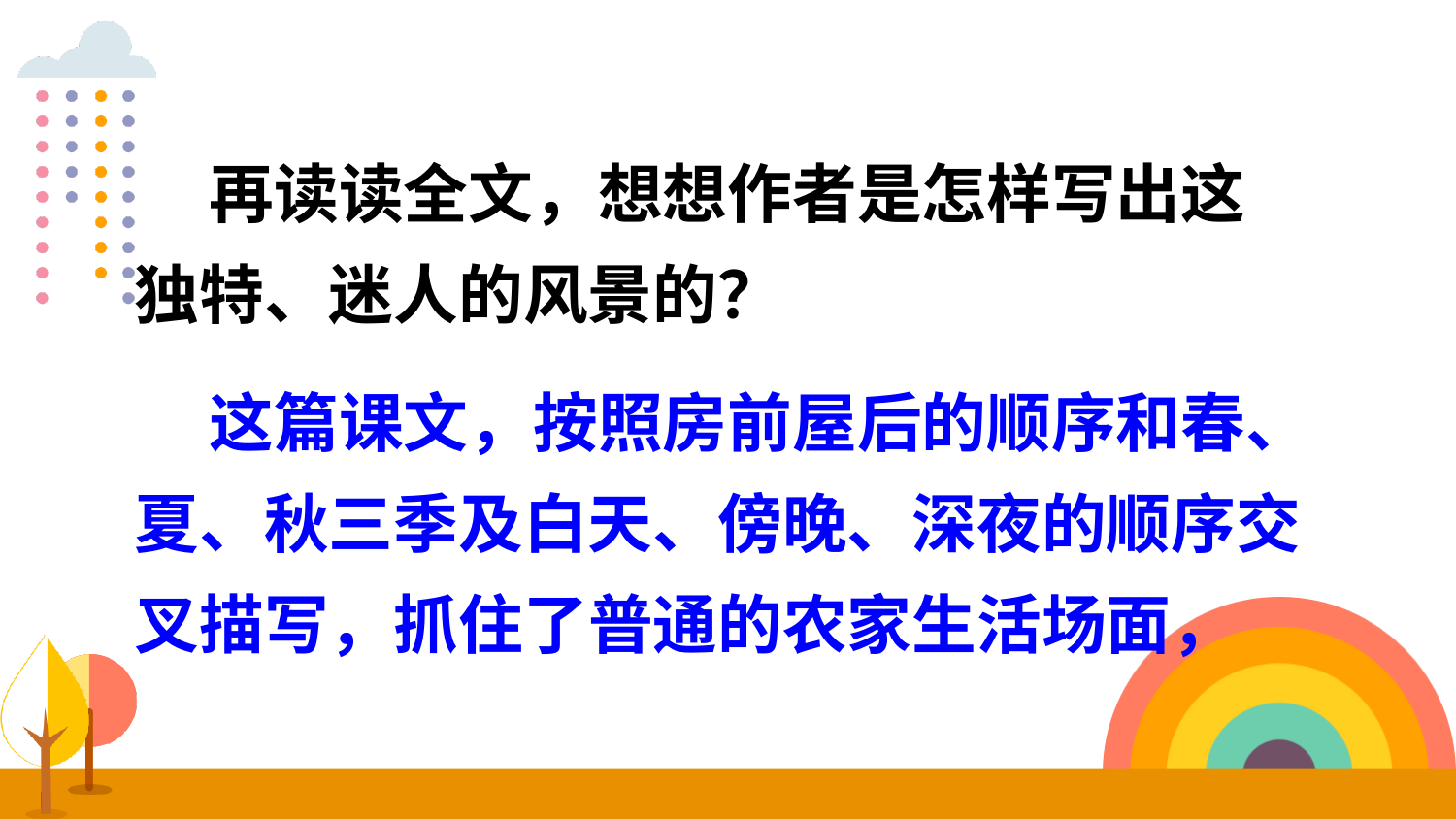

再读读全文，想想作者是怎样写出这独特、迷人的风景的？
    这篇课文，按照房前屋后的顺序和春、夏、秋三季及白天、傍晚、深夜的顺序交叉描写，抓住了普通的农家生活场面，